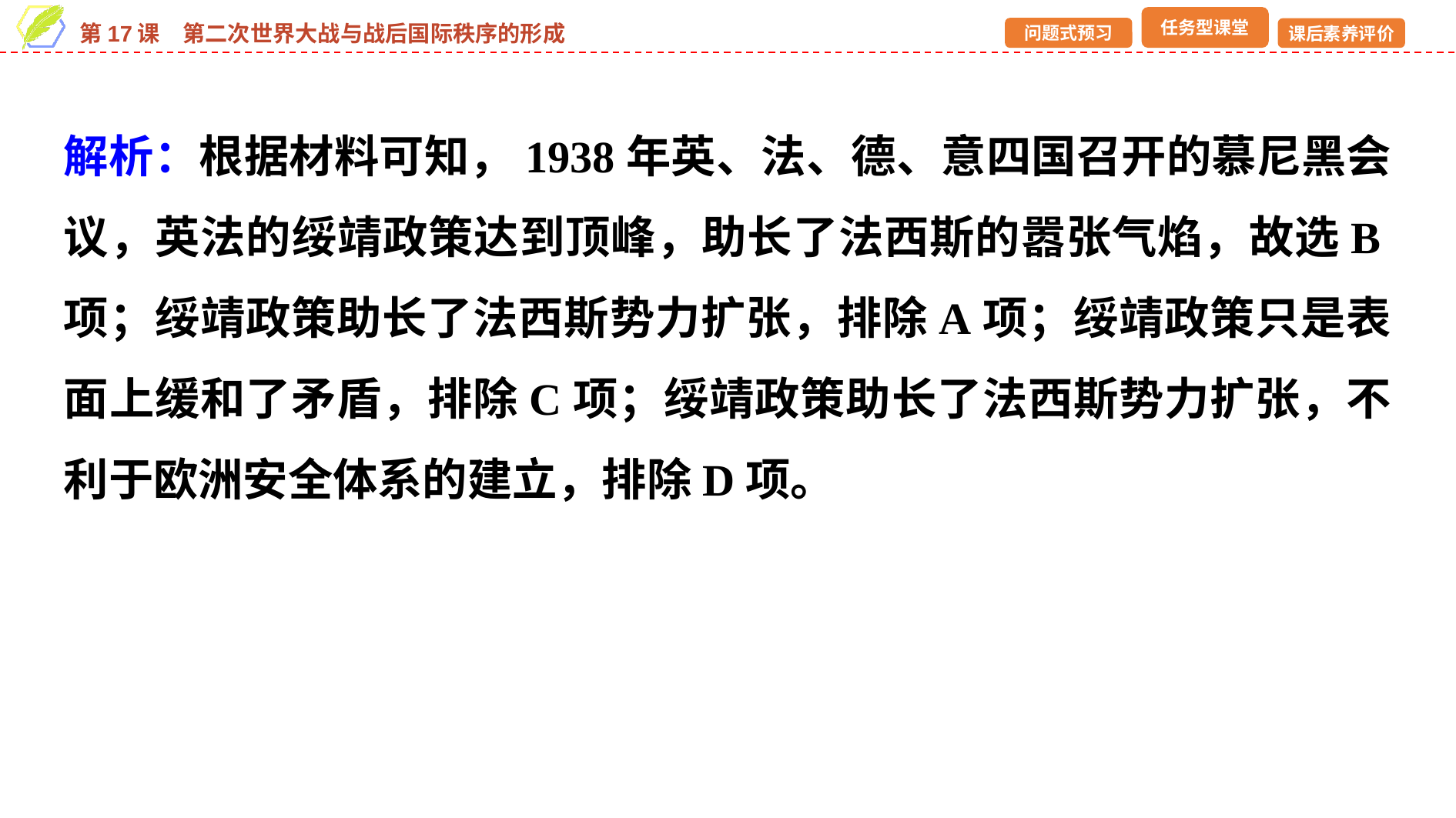

解析：根据材料可知，1938年英、法、德、意四国召开的慕尼黑会议，英法的绥靖政策达到顶峰，助长了法西斯的嚣张气焰，故选B项；绥靖政策助长了法西斯势力扩张，排除A项；绥靖政策只是表面上缓和了矛盾，排除C项；绥靖政策助长了法西斯势力扩张，不利于欧洲安全体系的建立，排除D项。